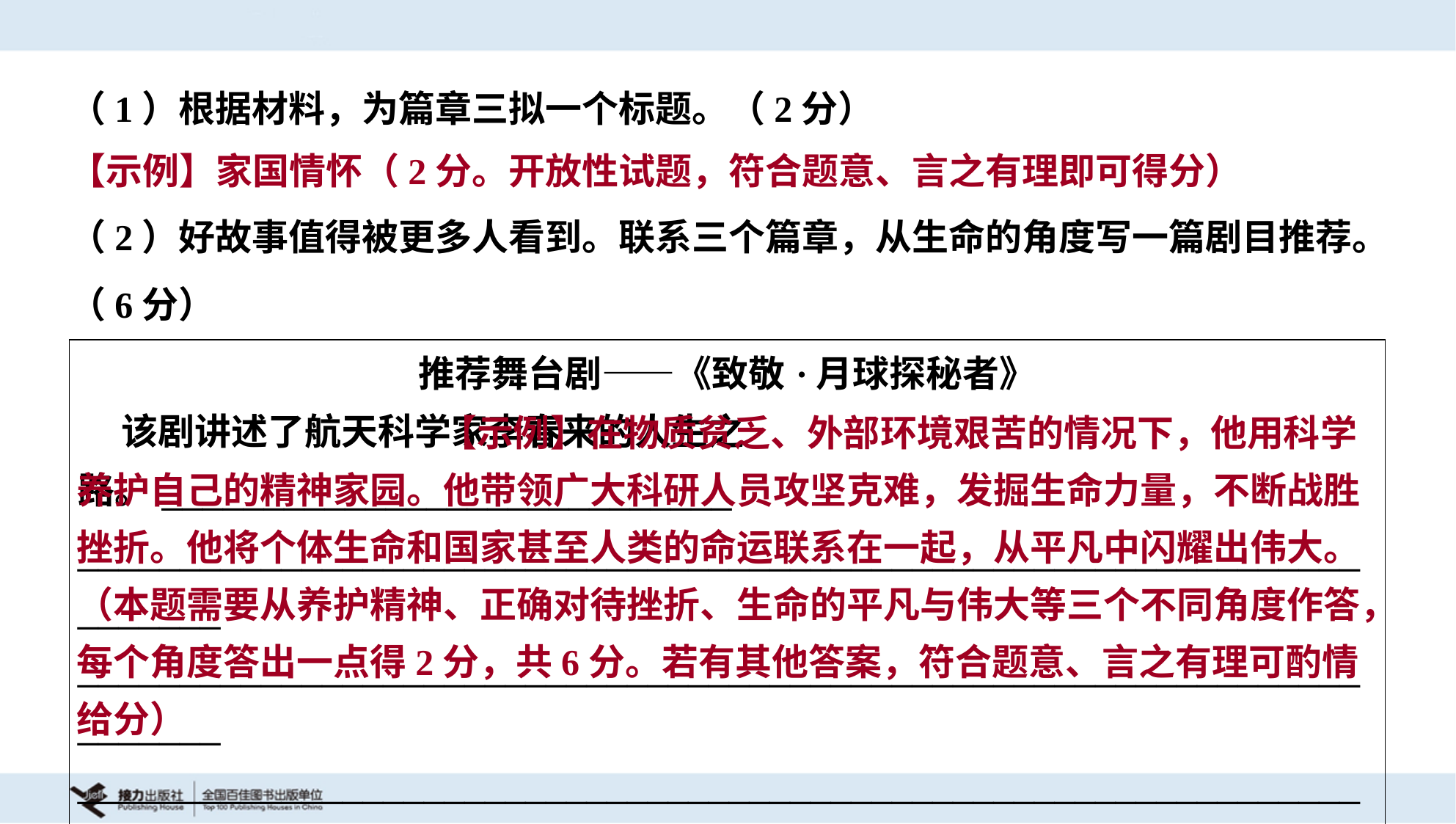

（1）根据材料，为篇章三拟一个标题。（2分）
【示例】家国情怀（2分。开放性试题，符合题意、言之有理即可得分）
（2）好故事值得被更多人看到。联系三个篇章，从生命的角度写一篇剧目推荐。
（6分）
| 推荐舞台剧——《致敬·月球探秘者》 该剧讲述了航天科学家李春来的人生之路。\_\_\_\_\_\_\_\_\_\_\_\_\_\_\_\_\_\_\_\_\_\_\_\_\_\_\_\_ \_\_\_\_\_\_\_\_\_\_\_\_\_\_\_\_\_\_\_\_\_\_\_\_\_\_\_\_\_\_\_\_\_\_\_\_\_\_\_\_\_\_\_\_\_\_\_\_\_\_\_\_\_\_\_\_\_\_\_\_\_\_\_\_\_\_\_\_\_\_ \_\_\_\_\_\_\_\_\_\_\_\_\_\_\_\_\_\_\_\_\_\_\_\_\_\_\_\_\_\_\_\_\_\_\_\_\_\_\_\_\_\_\_\_\_\_\_\_\_\_\_\_\_\_\_\_\_\_\_\_\_\_\_\_\_\_\_\_\_\_ \_\_\_\_\_\_\_\_\_\_\_\_\_\_\_\_\_\_\_\_\_\_\_\_\_\_\_\_\_\_\_\_\_\_\_\_\_\_\_\_\_\_\_\_\_\_\_\_\_\_\_\_\_\_\_\_\_\_\_\_\_\_\_\_\_\_\_\_\_\_ \_\_\_\_\_\_\_\_\_\_\_\_\_\_\_\_\_\_\_\_\_\_\_\_\_\_\_\_\_\_\_\_\_\_\_\_\_\_\_\_\_\_\_\_\_\_\_\_\_\_\_\_\_\_\_\_\_\_\_\_\_\_\_\_\_\_\_\_\_\_ \_\_\_\_\_\_\_\_\_\_\_\_\_\_\_\_\_\_\_\_\_\_\_\_\_\_\_\_\_\_\_\_ |
| --- |
                                           【示例】在物质贫乏、外部环境艰苦的情况下，他用科学养护自己的精神家园。他带领广大科研人员攻坚克难，发掘生命力量，不断战胜挫折。他将个体生命和国家甚至人类的命运联系在一起，从平凡中闪耀出伟大。（本题需要从养护精神、正确对待挫折、生命的平凡与伟大等三个不同角度作答，每个角度答出一点得2分，共6分。若有其他答案，符合题意、言之有理可酌情给分）